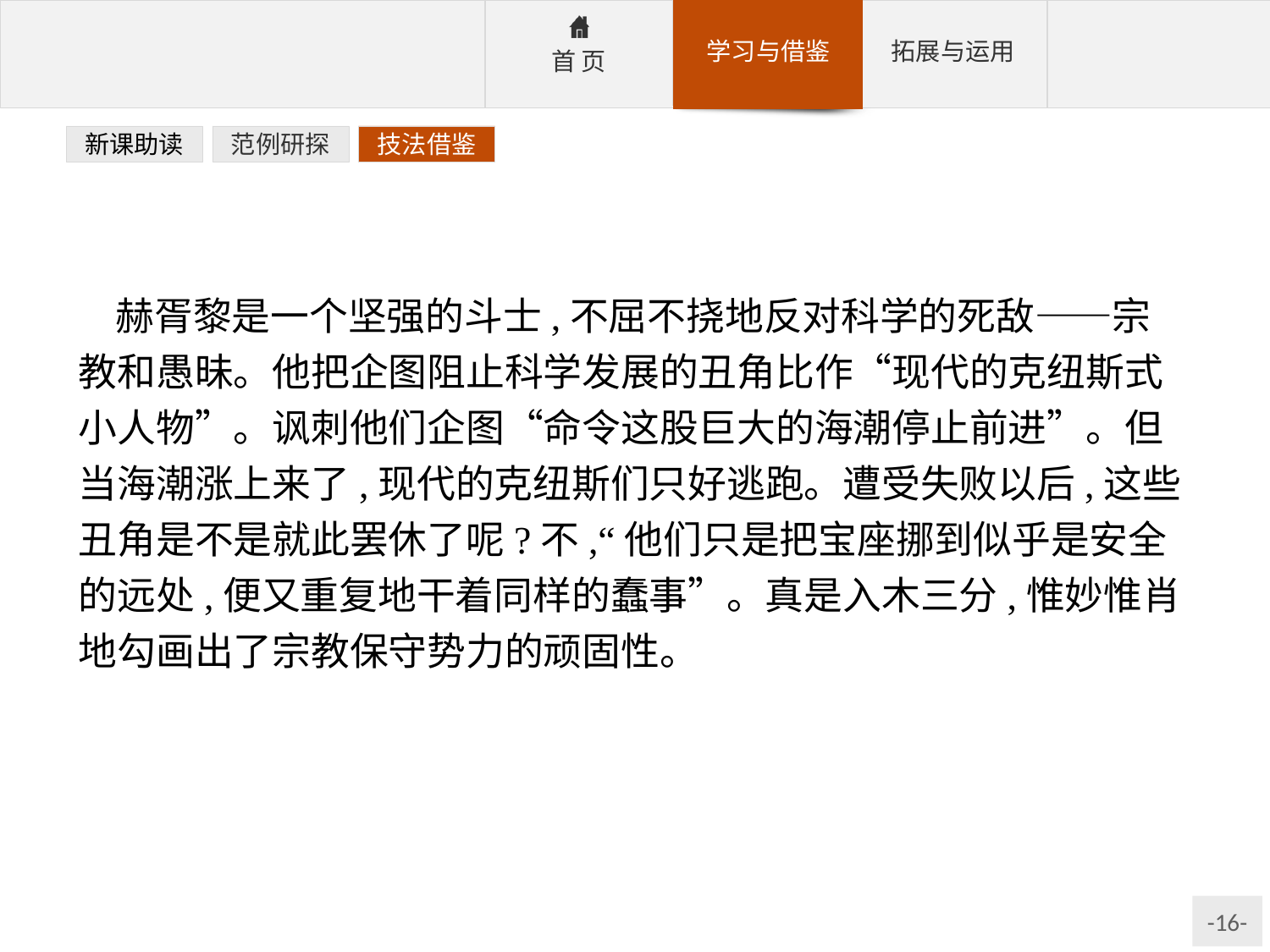

新课助读
范例研探
技法借鉴
赫胥黎是一个坚强的斗士,不屈不挠地反对科学的死敌——宗教和愚昧。他把企图阻止科学发展的丑角比作“现代的克纽斯式小人物”。讽刺他们企图“命令这股巨大的海潮停止前进”。但当海潮涨上来了,现代的克纽斯们只好逃跑。遭受失败以后,这些丑角是不是就此罢休了呢?不,“他们只是把宝座挪到似乎是安全的远处,便又重复地干着同样的蠢事”。真是入木三分,惟妙惟肖地勾画出了宗教保守势力的顽固性。